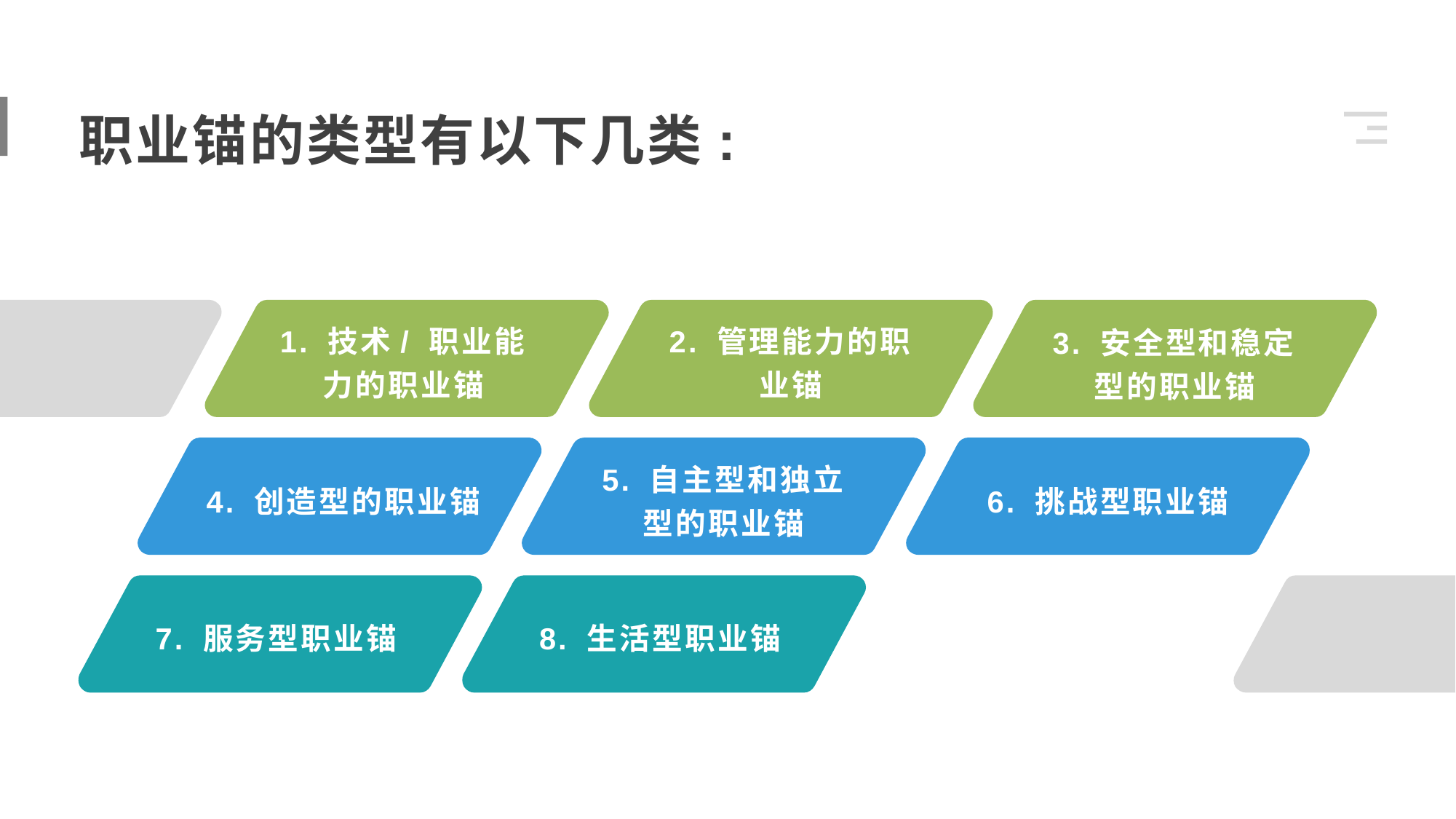

职业锚的类型有以下几类:

1. 技术/ 职业能力的职业锚
2. 管理能力的职业锚
3. 安全型和稳定型的职业锚

5. 自主型和独立型的职业锚
6. 挑战型职业锚
4. 创造型的职业锚

8. 生活型职业锚
7. 服务型职业锚